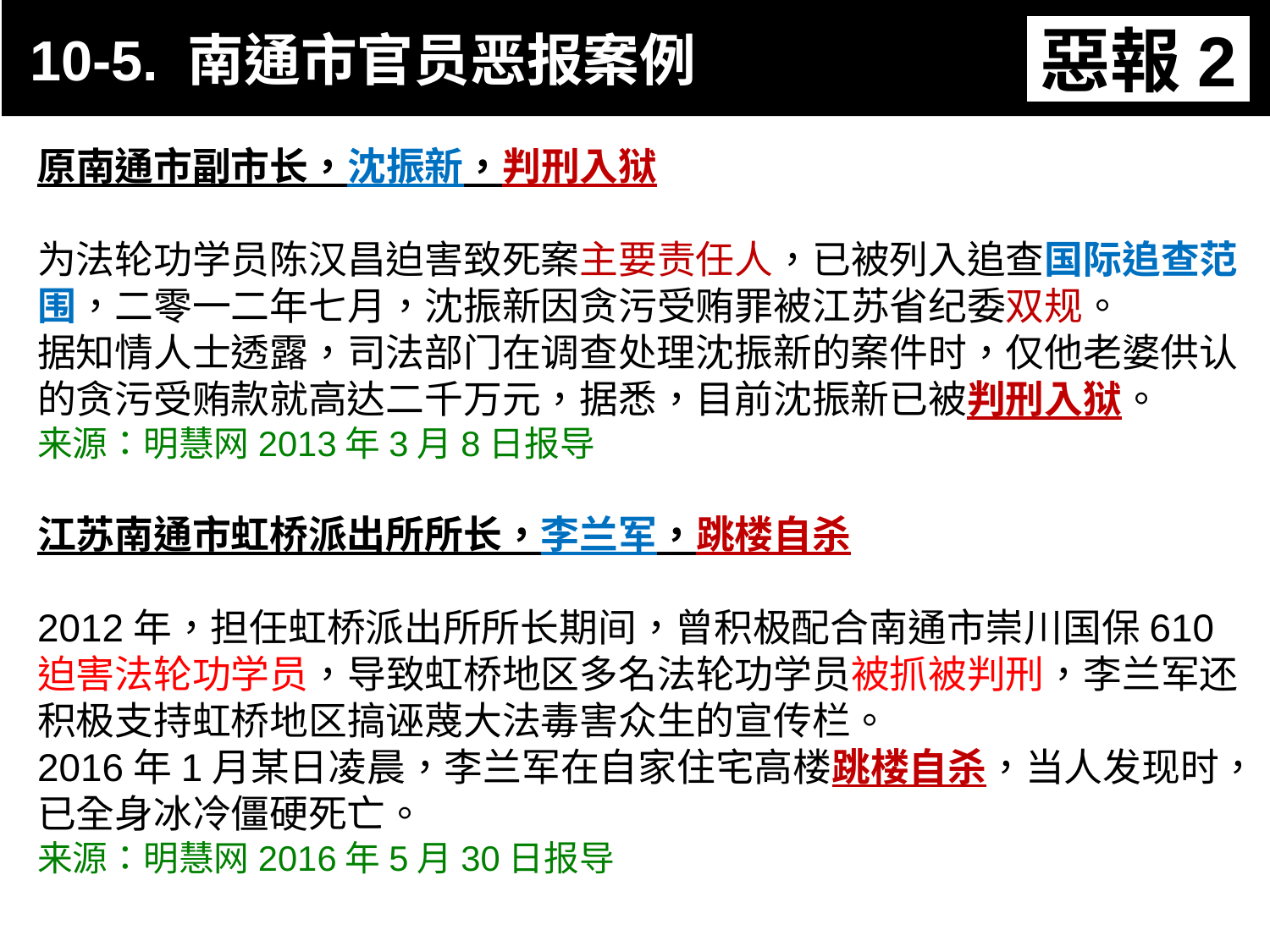

10-5. 南通市官员恶报案例
惡報2
11-3. XX市官員惡報實例
原南通市副市长，沈振新，判刑入狱

为法轮功学员陈汉昌迫害致死案主要责任人，已被列入追查国际追查范围，二零一二年七月，沈振新因贪污受贿罪被江苏省纪委双规。
据知情人士透露，司法部门在调查处理沈振新的案件时，仅他老婆供认的贪污受贿款就高达二千万元，据悉，目前沈振新已被判刑入狱。
来源：明慧网2013年3月8日报导

江苏南通市虹桥派出所所长，李兰军，跳楼自杀

2012年，担任虹桥派出所所长期间，曾积极配合南通市崇川国保610迫害法轮功学员，导致虹桥地区多名法轮功学员被抓被判刑，李兰军还积极支持虹桥地区搞诬蔑大法毒害众生的宣传栏。
2016年1月某日凌晨，李兰军在自家住宅高楼跳楼自杀，当人发现时，已全身冰冷僵硬死亡。
来源：明慧网2016年5月30日报导